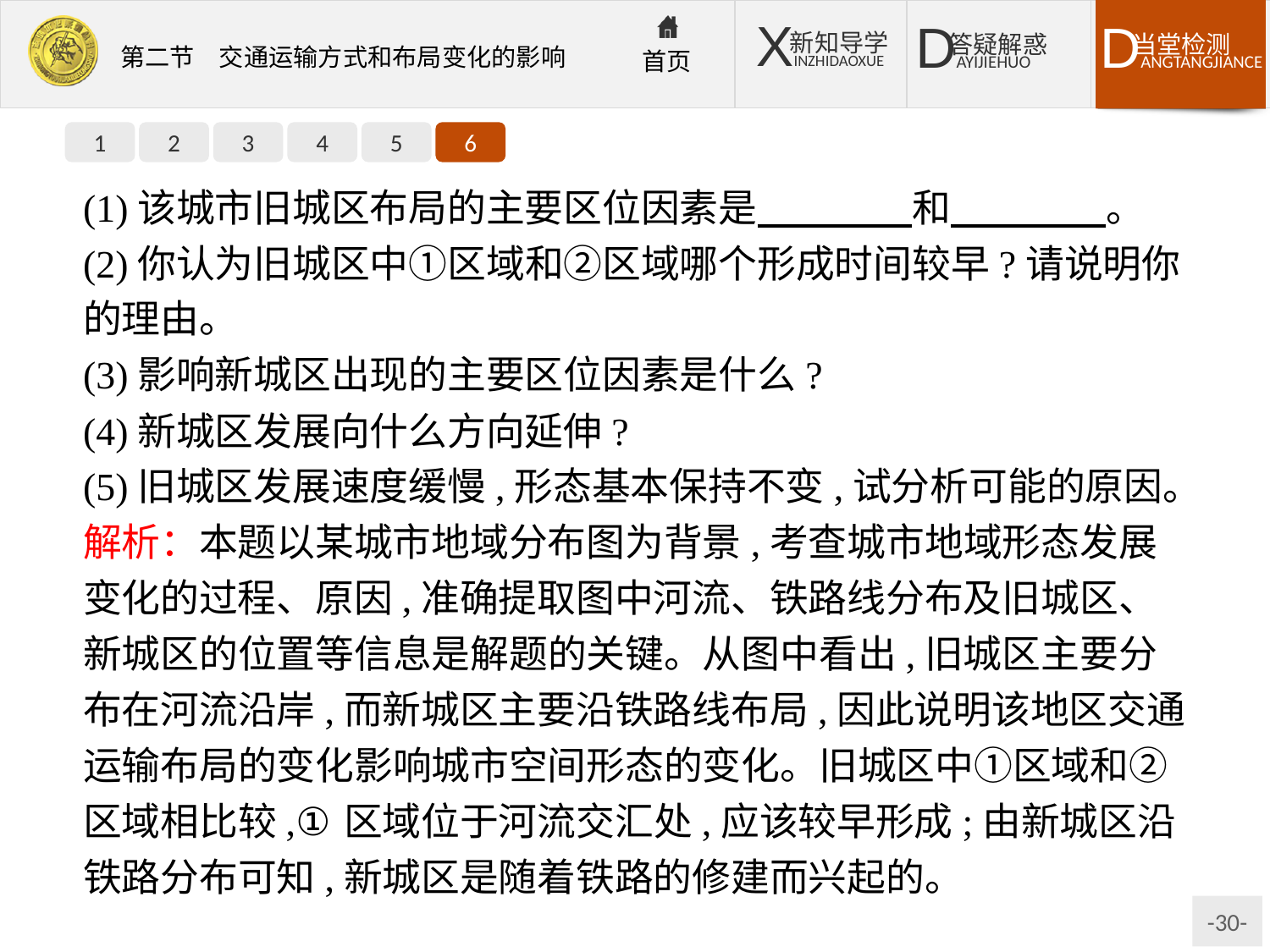

1
2
3
4
5
6
(1)该城市旧城区布局的主要区位因素是　　　　和　　　　。
(2)你认为旧城区中①区域和②区域哪个形成时间较早?请说明你的理由。
(3)影响新城区出现的主要区位因素是什么?
(4)新城区发展向什么方向延伸?
(5)旧城区发展速度缓慢,形态基本保持不变,试分析可能的原因。
解析：本题以某城市地域分布图为背景,考查城市地域形态发展变化的过程、原因,准确提取图中河流、铁路线分布及旧城区、新城区的位置等信息是解题的关键。从图中看出,旧城区主要分布在河流沿岸,而新城区主要沿铁路线布局,因此说明该地区交通运输布局的变化影响城市空间形态的变化。旧城区中①区域和②区域相比较,①区域位于河流交汇处,应该较早形成;由新城区沿铁路分布可知,新城区是随着铁路的修建而兴起的。